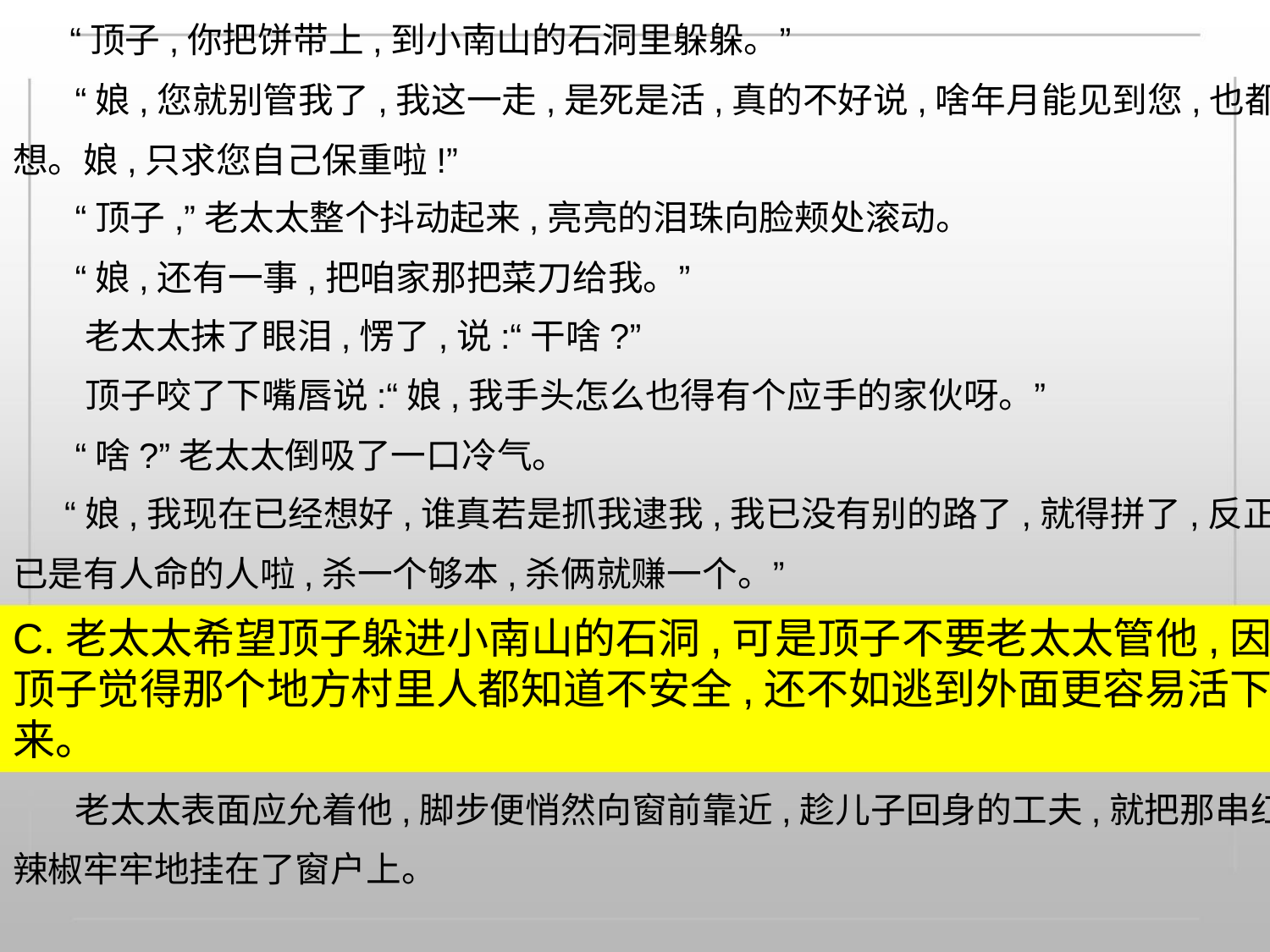

“顶子,你把饼带上,到小南山的石洞里躲躲。”
“娘,您就别管我了,我这一走,是死是活,真的不好说,啥年月能见到您,也都不敢
想。娘,只求您自己保重啦!”
“顶子,”老太太整个抖动起来,亮亮的泪珠向脸颊处滚动。
“娘,还有一事,把咱家那把菜刀给我。”
老太太抹了眼泪,愣了,说:“干啥?”
顶子咬了下嘴唇说:“娘,我手头怎么也得有个应手的家伙呀。”
“啥?”老太太倒吸了一口冷气。
“娘,我现在已经想好,谁真若是抓我逮我,我已没有别的路了,就得拼了,反正我
已是有人命的人啦,杀一个够本,杀俩就赚一个。”
C.老太太希望顶子躲进小南山的石洞,可是顶子不要老太太管他,因为
顶子觉得那个地方村里人都知道不安全,还不如逃到外面更容易活下
来。
老太太表面应允着他,脚步便悄然向窗前靠近,趁儿子回身的工夫,就把那串红
辣椒牢牢地挂在了窗户上。